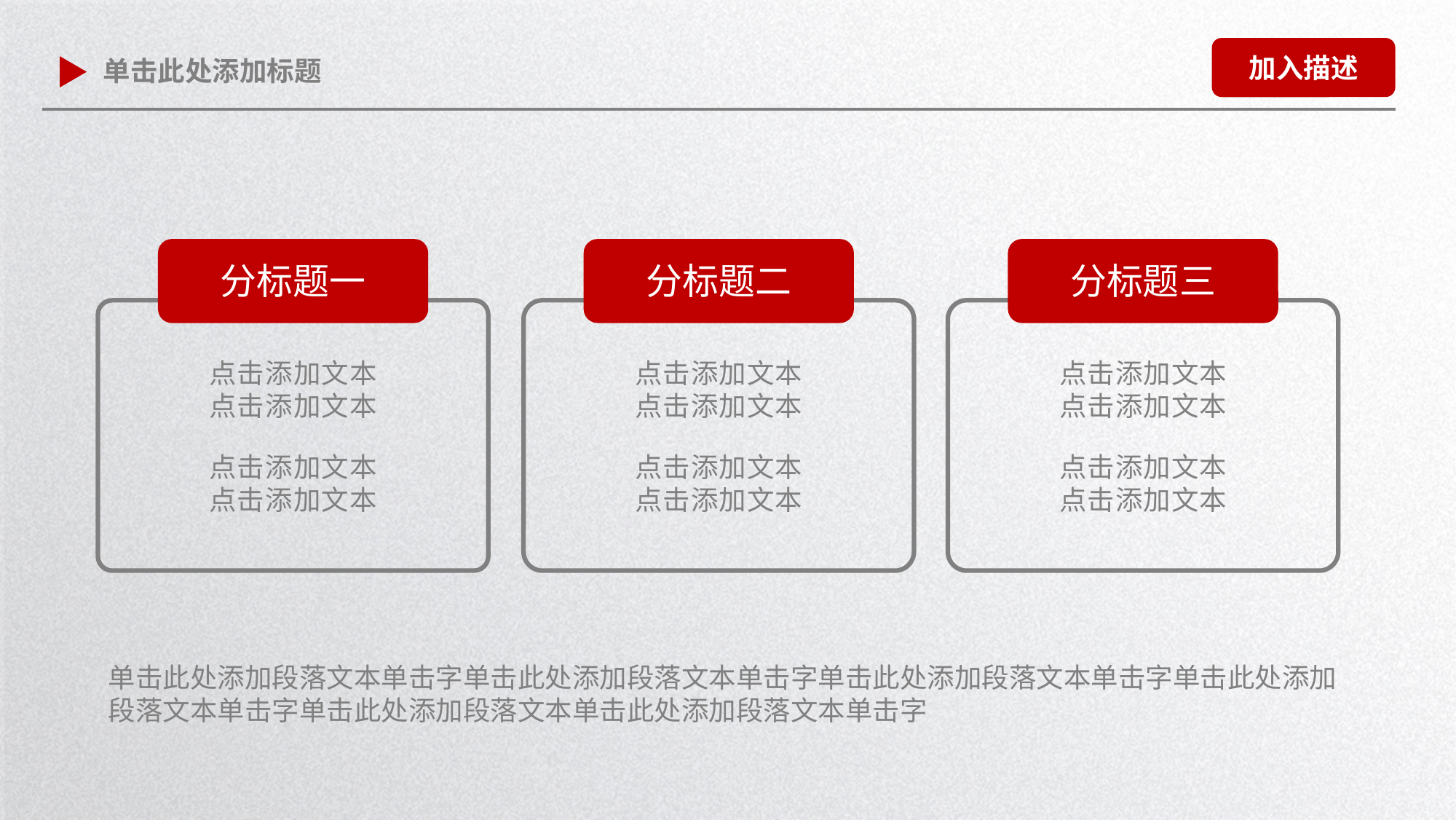

加入描述
单击此处添加标题

分标题一
分标题二
分标题三

点击添加文本
点击添加文本
点击添加文本
点击添加文本
点击添加文本
点击添加文本
点击添加文本
点击添加文本
点击添加文本
点击添加文本
点击添加文本
点击添加文本
单击此处添加段落文本单击字单击此处添加段落文本单击字单击此处添加段落文本单击字单击此处添加段落文本单击字单击此处添加段落文本单击此处添加段落文本单击字